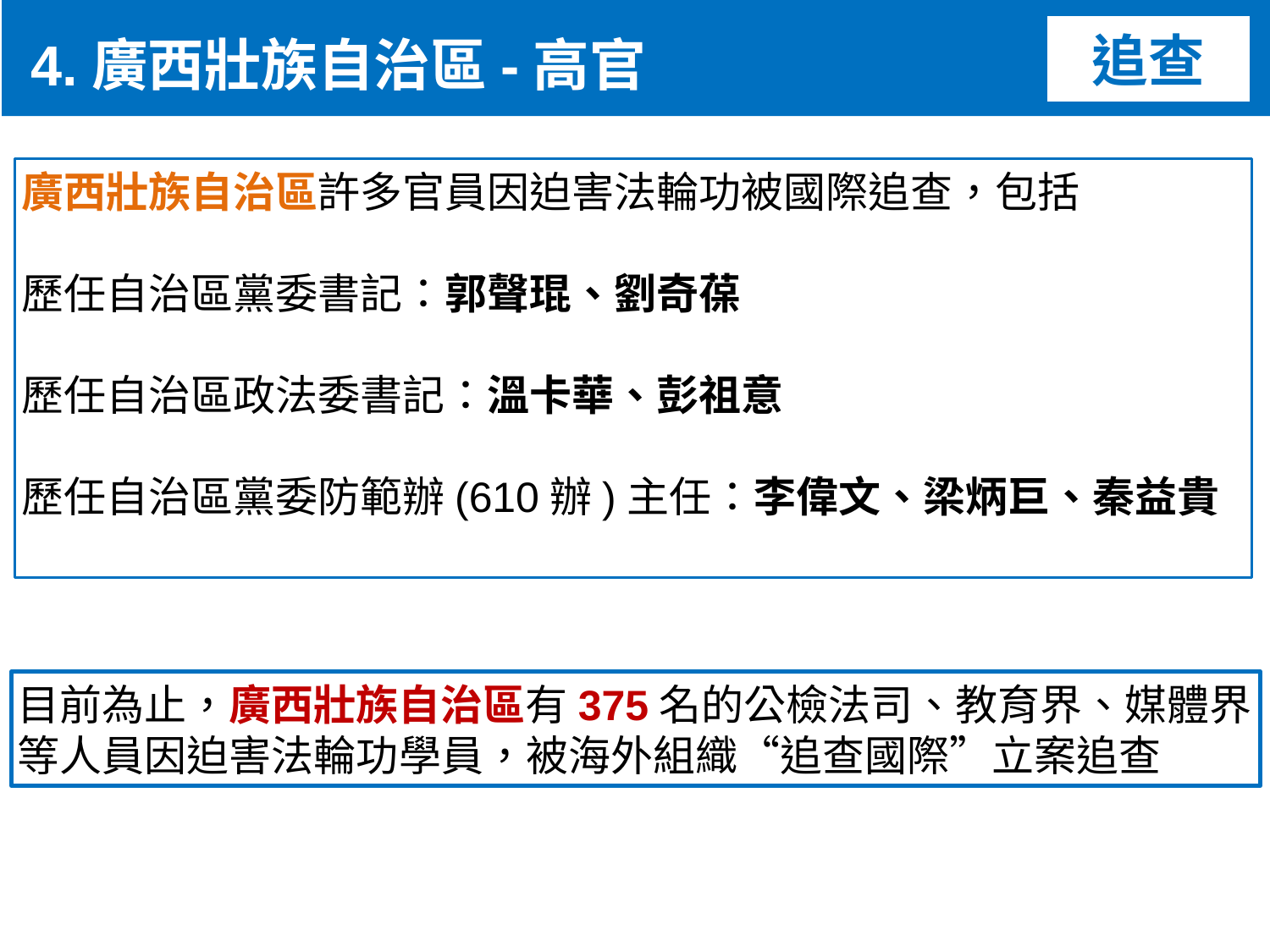

4.廣西壯族自治區-高官
追查
廣西壯族自治區許多官員因迫害法輪功被國際追查，包括

歷任自治區黨委書記：郭聲琨、劉奇葆

歷任自治區政法委書記：溫卡華、彭祖意

歷任自治區黨委防範辦(610辦)主任：李偉文、梁炳巨、秦益貴

目前為止，廣西壯族自治區有375名的公檢法司、教育界、媒體界等人員因迫害法輪功學員，被海外組織“追查國際”立案追查